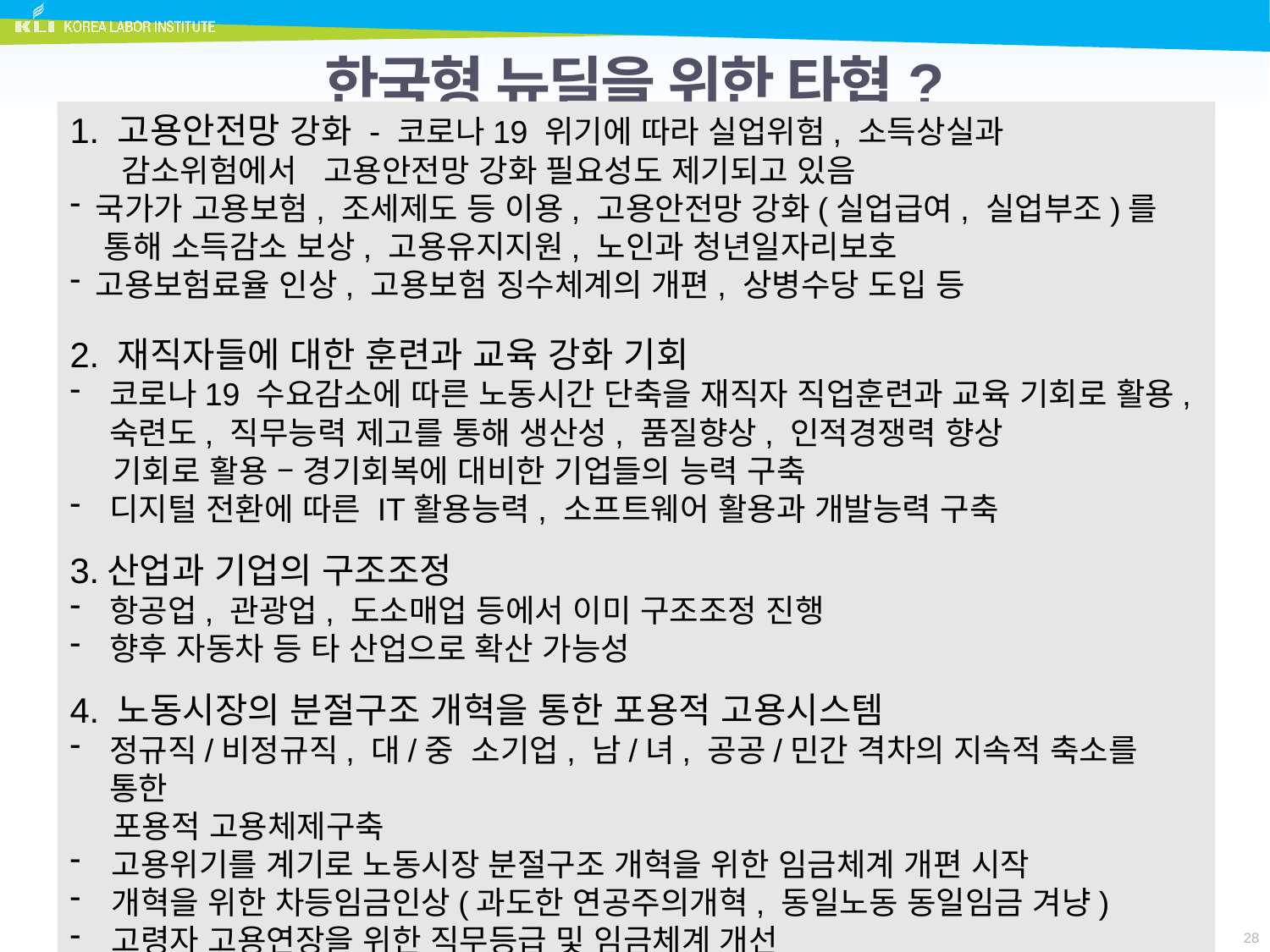

# 한국형 뉴딜을 위한 타협?
1. 고용안전망 강화 - 코로나19 위기에 따라 실업위험, 소득상실과
     감소위험에서   고용안전망 강화 필요성도 제기되고 있음
국가가 고용보험, 조세제도 등 이용, 고용안전망 강화(실업급여, 실업부조)를
   통해 소득감소 보상, 고용유지지원, 노인과 청년일자리보호
고용보험료율 인상, 고용보험 징수체계의 개편, 상병수당 도입 등

2. 재직자들에 대한 훈련과 교육 강화 기회
코로나19 수요감소에 따른 노동시간 단축을 재직자 직업훈련과 교육 기회로 활용, 숙련도, 직무능력 제고를 통해 생산성, 품질향상, 인적경쟁력 향상
    기회로 활용 – 경기회복에 대비한 기업들의 능력 구축
디지털 전환에 따른 IT활용능력, 소프트웨어 활용과 개발능력 구축

산업과 기업의 구조조정
항공업, 관광업, 도소매업 등에서 이미 구조조정 진행
향후 자동차 등 타 산업으로 확산 가능성

4. 노동시장의 분절구조 개혁을 통한 포용적 고용시스템
정규직/비정규직, 대/중  소기업, 남/녀, 공공/민간 격차의 지속적 축소를 통한
    포용적 고용체제구축
 고용위기를 계기로 노동시장 분절구조 개혁을 위한 임금체계 개편 시작
 개혁을 위한 차등임금인상(과도한 연공주의개혁, 동일노동 동일임금 겨냥)
 고령자 고용연장을 위한 직무등급 및 임금체계 개선
28